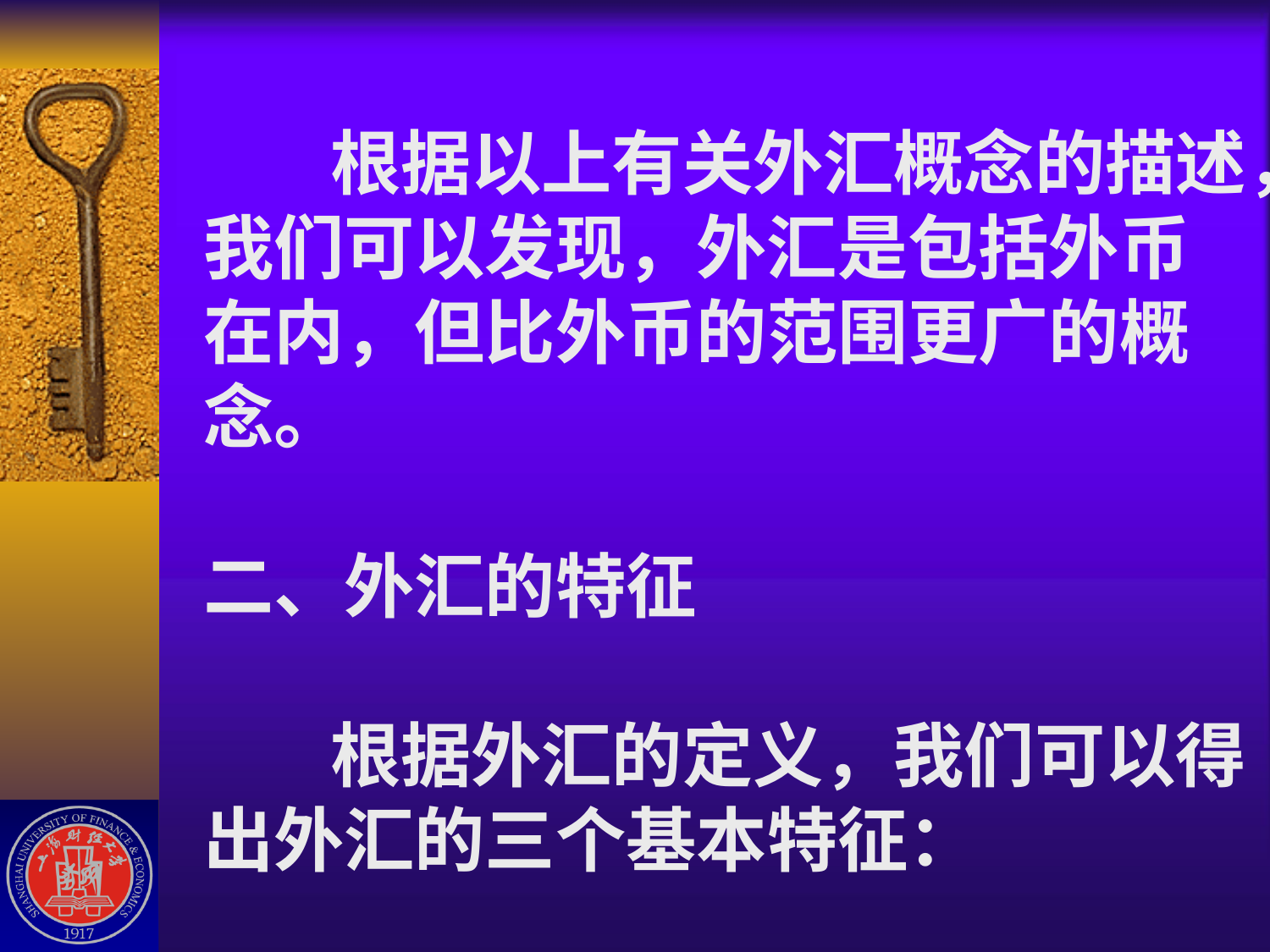

# 根据以上有关外汇概念的描述，我们可以发现，外汇是包括外币在内，但比外币的范围更广的概念。 二、外汇的特征 根据外汇的定义，我们可以得出外汇的三个基本特征：